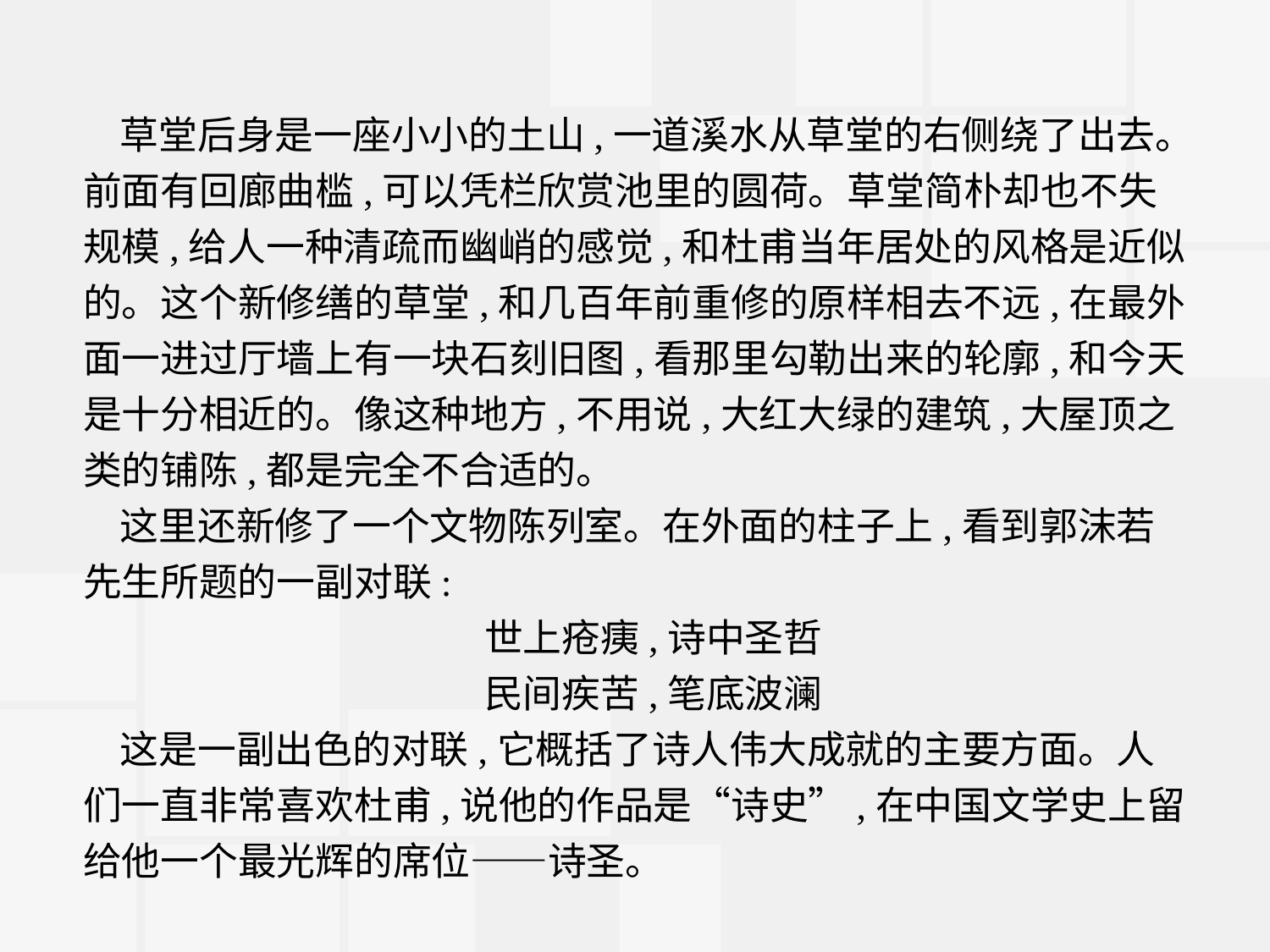

草堂后身是一座小小的土山,一道溪水从草堂的右侧绕了出去。前面有回廊曲槛,可以凭栏欣赏池里的圆荷。草堂简朴却也不失规模,给人一种清疏而幽峭的感觉,和杜甫当年居处的风格是近似的。这个新修缮的草堂,和几百年前重修的原样相去不远,在最外面一进过厅墙上有一块石刻旧图,看那里勾勒出来的轮廓,和今天是十分相近的。像这种地方,不用说,大红大绿的建筑,大屋顶之类的铺陈,都是完全不合适的。
这里还新修了一个文物陈列室。在外面的柱子上,看到郭沫若先生所题的一副对联:
世上疮痍,诗中圣哲
民间疾苦,笔底波澜
这是一副出色的对联,它概括了诗人伟大成就的主要方面。人们一直非常喜欢杜甫,说他的作品是“诗史”,在中国文学史上留给他一个最光辉的席位——诗圣。